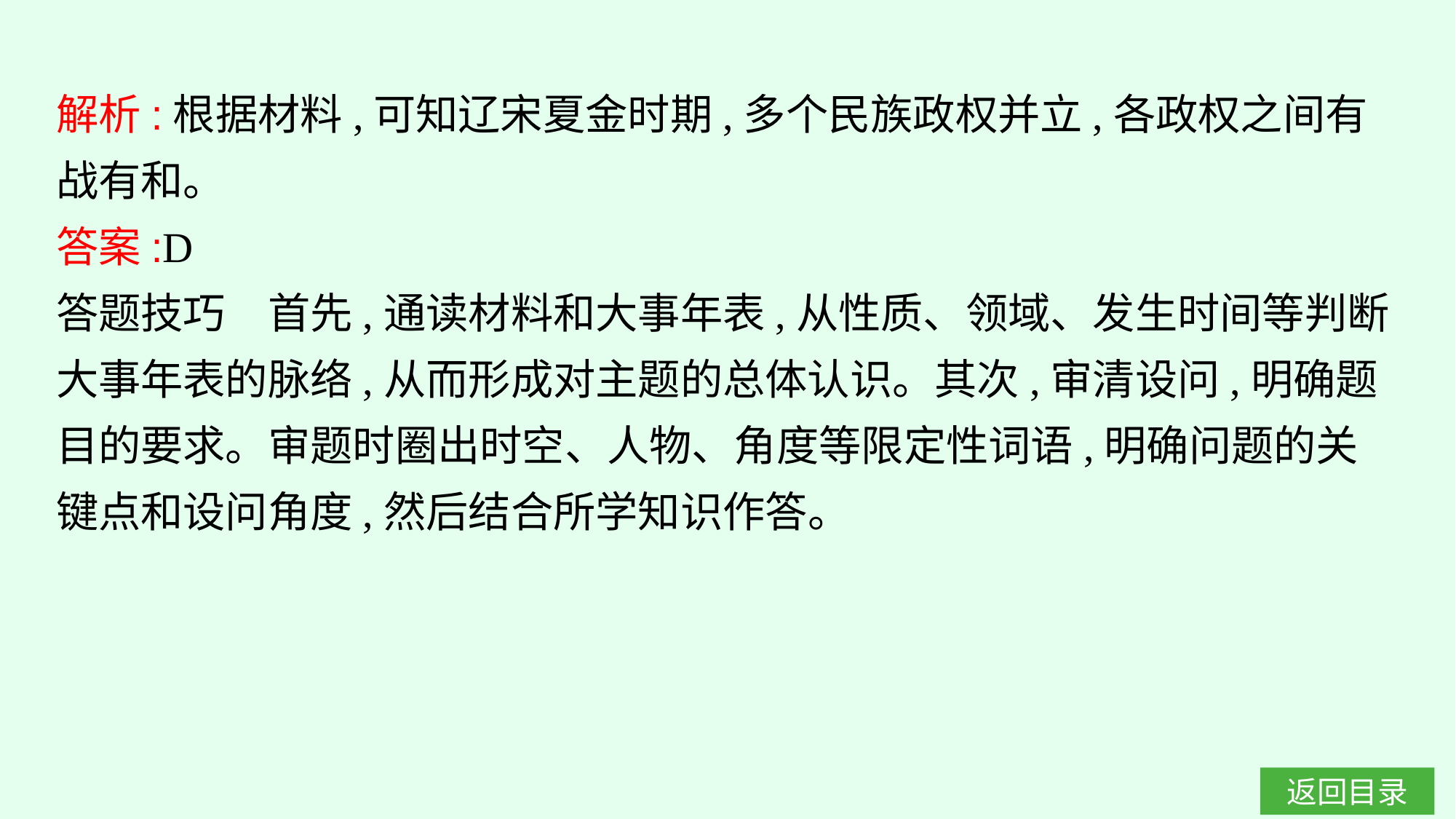

解析:根据材料,可知辽宋夏金时期,多个民族政权并立,各政权之间有战有和。
答案:D
答题技巧　首先,通读材料和大事年表,从性质、领域、发生时间等判断大事年表的脉络,从而形成对主题的总体认识。其次,审清设问,明确题目的要求。审题时圈出时空、人物、角度等限定性词语,明确问题的关键点和设问角度,然后结合所学知识作答。